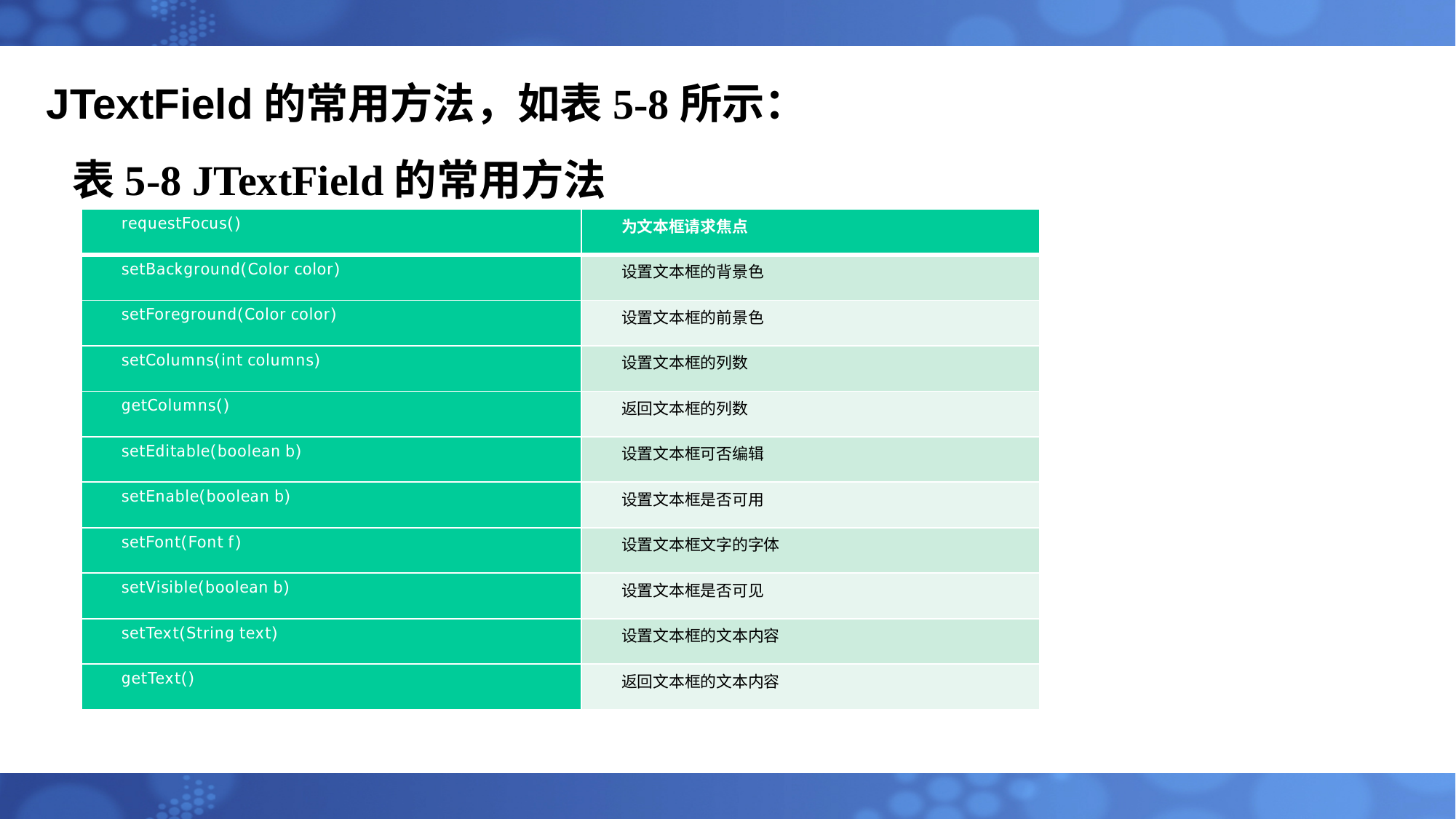

# JTextField的常用方法，如表5-8所示： 表5-8 JTextField的常用方法
| requestFocus() | 为文本框请求焦点 |
| --- | --- |
| setBackground(Color color) | 设置文本框的背景色 |
| setForeground(Color color) | 设置文本框的前景色 |
| setColumns(int columns) | 设置文本框的列数 |
| getColumns() | 返回文本框的列数 |
| setEditable(boolean b) | 设置文本框可否编辑 |
| setEnable(boolean b) | 设置文本框是否可用 |
| setFont(Font f) | 设置文本框文字的字体 |
| setVisible(boolean b) | 设置文本框是否可见 |
| setText(String text) | 设置文本框的文本内容 |
| getText() | 返回文本框的文本内容 |